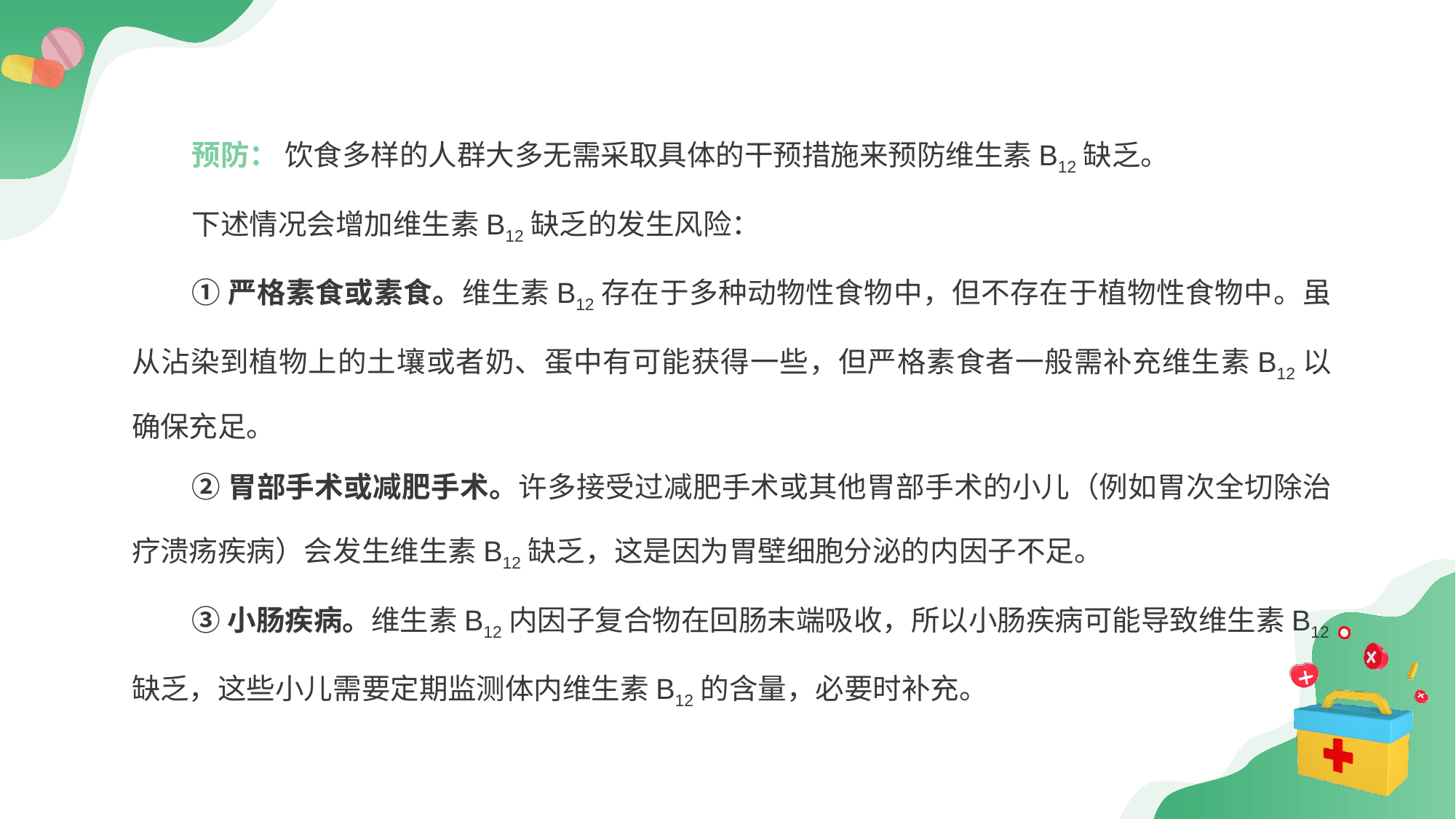

预防： 饮食多样的人群大多无需采取具体的干预措施来预防维生素B12缺乏。
下述情况会增加维生素B12缺乏的发生风险：
①严格素食或素食。维生素B12存在于多种动物性食物中，但不存在于植物性食物中。虽从沾染到植物上的土壤或者奶、蛋中有可能获得一些，但严格素食者一般需补充维生素B12以确保充足。
②胃部手术或减肥手术。许多接受过减肥手术或其他胃部手术的小儿（例如胃次全切除治疗溃疡疾病）会发生维生素B12缺乏，这是因为胃壁细胞分泌的内因子不足。
③小肠疾病。维生素B12内因子复合物在回肠末端吸收，所以小肠疾病可能导致维生素B12缺乏，这些小儿需要定期监测体内维生素B12的含量，必要时补充。